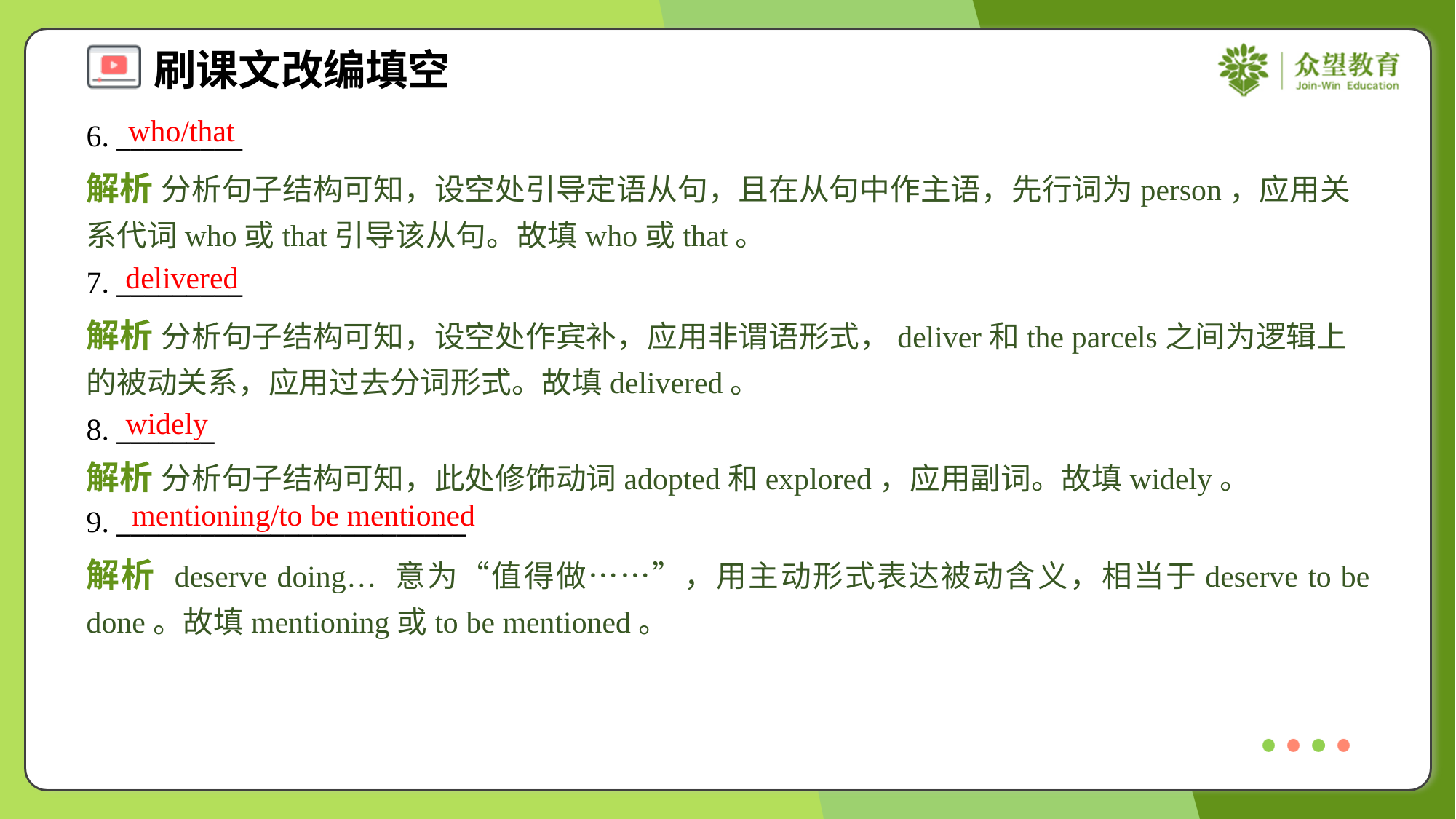

who/that
6. _________
解析 分析句子结构可知，设空处引导定语从句，且在从句中作主语，先行词为person，应用关系代词who或that引导该从句。故填who或that。
delivered
7. _________
解析 分析句子结构可知，设空处作宾补，应用非谓语形式，deliver和the parcels之间为逻辑上的被动关系，应用过去分词形式。故填delivered。
widely
8. _______
解析 分析句子结构可知，此处修饰动词adopted和explored，应用副词。故填widely。
mentioning/to be mentioned
9. _________________________
解析 deserve doing… 意为“值得做……”，用主动形式表达被动含义，相当于deserve to be done。故填mentioning或to be mentioned。